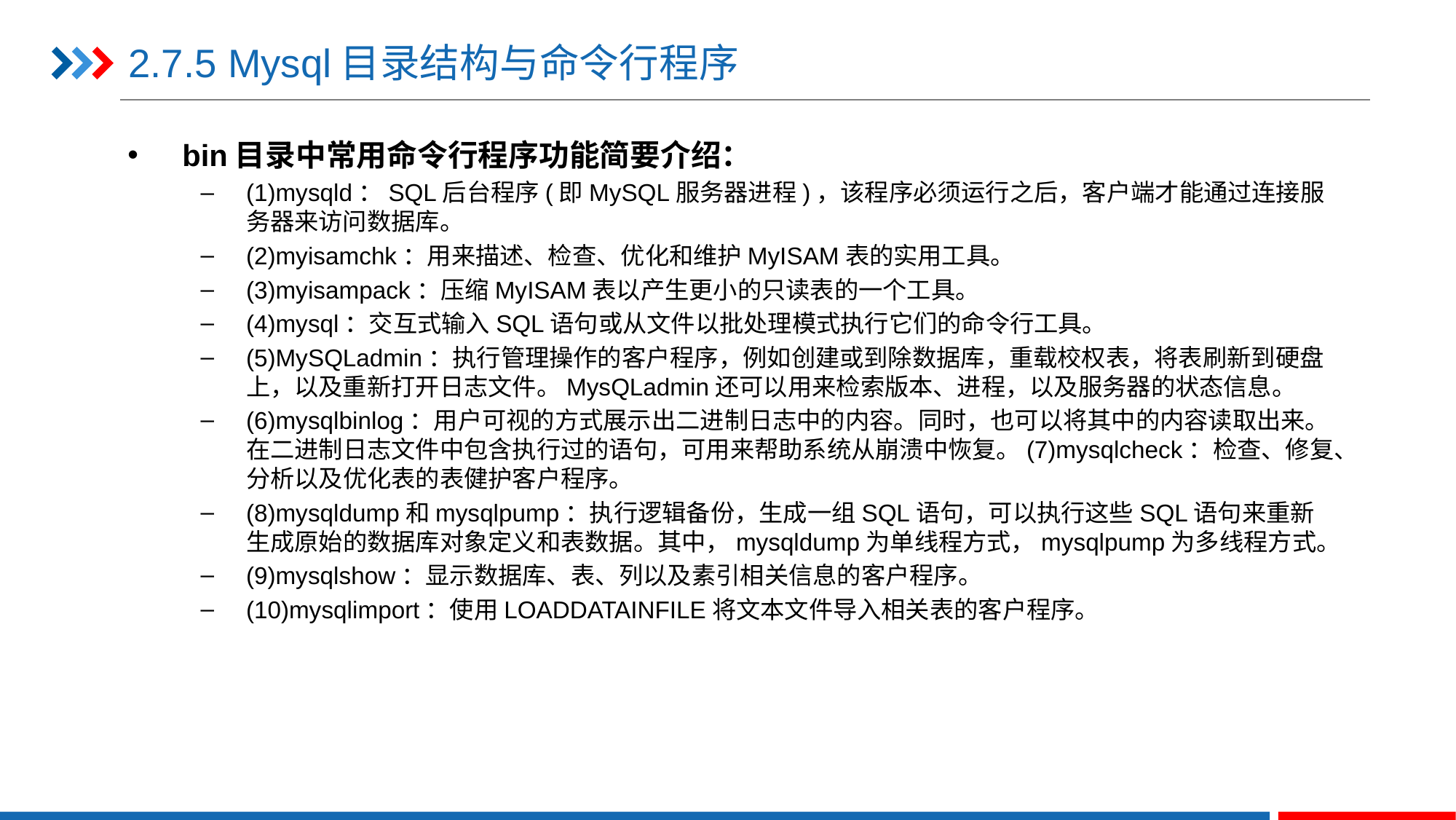

# 2.7.5 Mysql目录结构与命令行程序
bin目录中常用命令行程序功能简要介绍：
(1)mysqld：SQL后台程序(即MySQL服务器进程)，该程序必须运行之后，客户端才能通过连接服务器来访问数据库。
(2)myisamchk：用来描述、检查、优化和维护MyISAM表的实用工具。
(3)myisampack：压缩MyISAM表以产生更小的只读表的一个工具。
(4)mysql：交互式输入SQL语句或从文件以批处理模式执行它们的命令行工具。
(5)MySQLadmin：执行管理操作的客户程序，例如创建或到除数据库，重载校权表，将表刷新到硬盘上，以及重新打开日志文件。MysQLadmin还可以用来检索版本、进程，以及服务器的状态信息。
(6)mysqlbinlog：用户可视的方式展示出二进制日志中的内容。同时，也可以将其中的内容读取出来。在二进制日志文件中包含执行过的语句，可用来帮助系统从崩溃中恢复。(7)mysqlcheck：检查、修复、分析以及优化表的表健护客户程序。
(8)mysqldump和mysqlpump：执行逻辑备份，生成一组SQL语句，可以执行这些SQL语句来重新生成原始的数据库对象定义和表数据。其中，mysqldump为单线程方式，mysqlpump为多线程方式。
(9)mysqlshow：显示数据库、表、列以及素引相关信息的客户程序。
(10)mysqlimport：使用LOADDATAINFILE将文本文件导入相关表的客户程序。